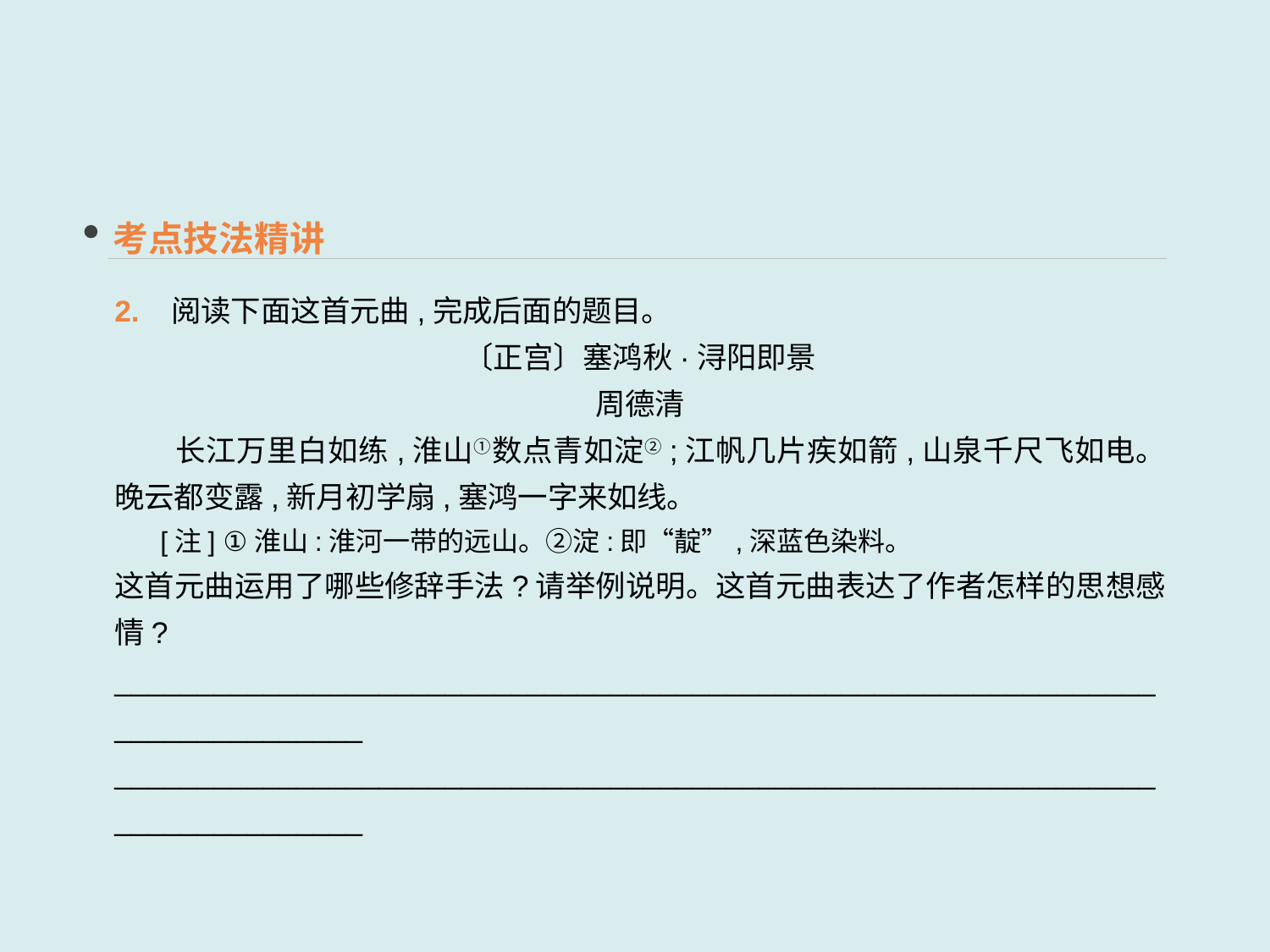

考点技法精讲

2.   阅读下面这首元曲,完成后面的题目。
〔正宫〕塞鸿秋·浔阳即景
周德清
　　长江万里白如练,淮山①数点青如淀②;江帆几片疾如箭,山泉千尺飞如电。晚云都变露,新月初学扇,塞鸿一字来如线。
      [注] ①淮山:淮河一带的远山。②淀:即“靛”,深蓝色染料。
这首元曲运用了哪些修辞手法?请举例说明。这首元曲表达了作者怎样的思想感情?
______________________________________________________________________________
______________________________________________________________________________